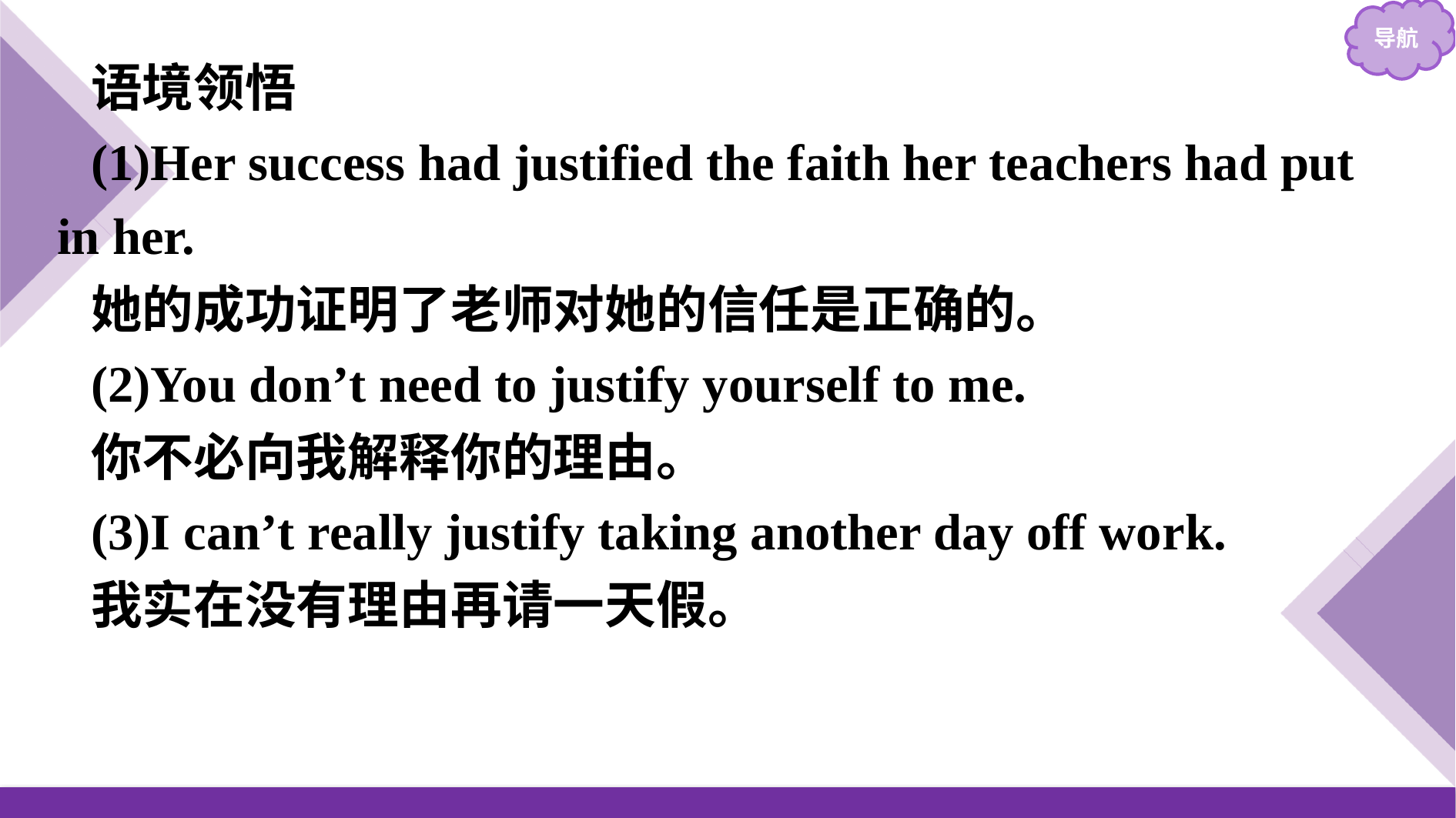

语境领悟
(1)Her success had justified the faith her teachers had put in her.
她的成功证明了老师对她的信任是正确的。
(2)You don’t need to justify yourself to me.
你不必向我解释你的理由。
(3)I can’t really justify taking another day off work.
我实在没有理由再请一天假。